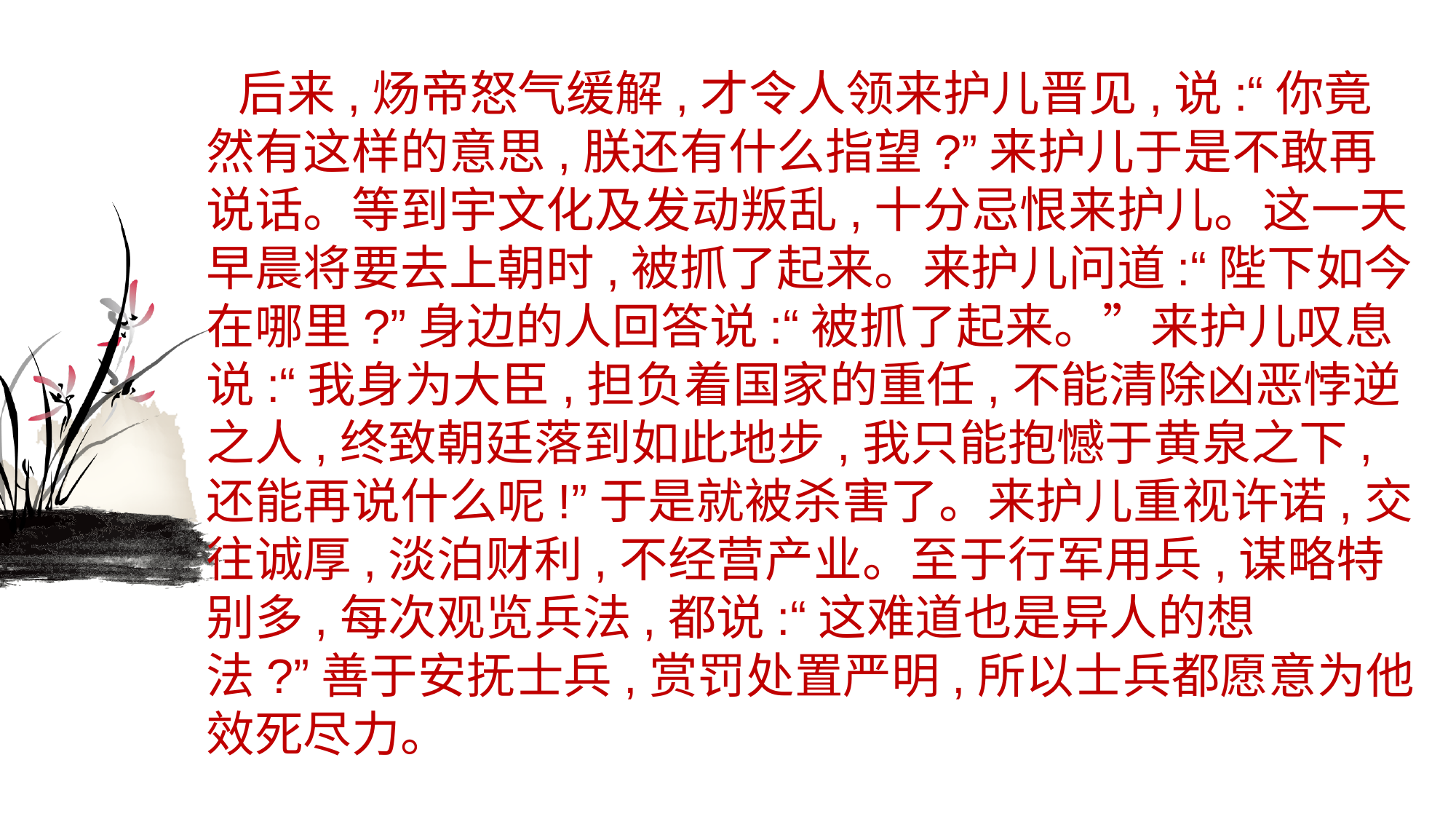

后来,炀帝怒气缓解,才令人领来护儿晋见,说:“你竟然有这样的意思,朕还有什么指望?”来护儿于是不敢再说话。等到宇文化及发动叛乱,十分忌恨来护儿。这一天早晨将要去上朝时,被抓了起来。来护儿问道:“陛下如今在哪里?”身边的人回答说:“被抓了起来。”来护儿叹息说:“我身为大臣,担负着国家的重任,不能清除凶恶悖逆之人,终致朝廷落到如此地步,我只能抱憾于黄泉之下,还能再说什么呢!”于是就被杀害了。来护儿重视许诺,交往诚厚,淡泊财利,不经营产业。至于行军用兵,谋略特别多,每次观览兵法,都说:“这难道也是异人的想法?”善于安抚士兵,赏罚处置严明,所以士兵都愿意为他效死尽力。